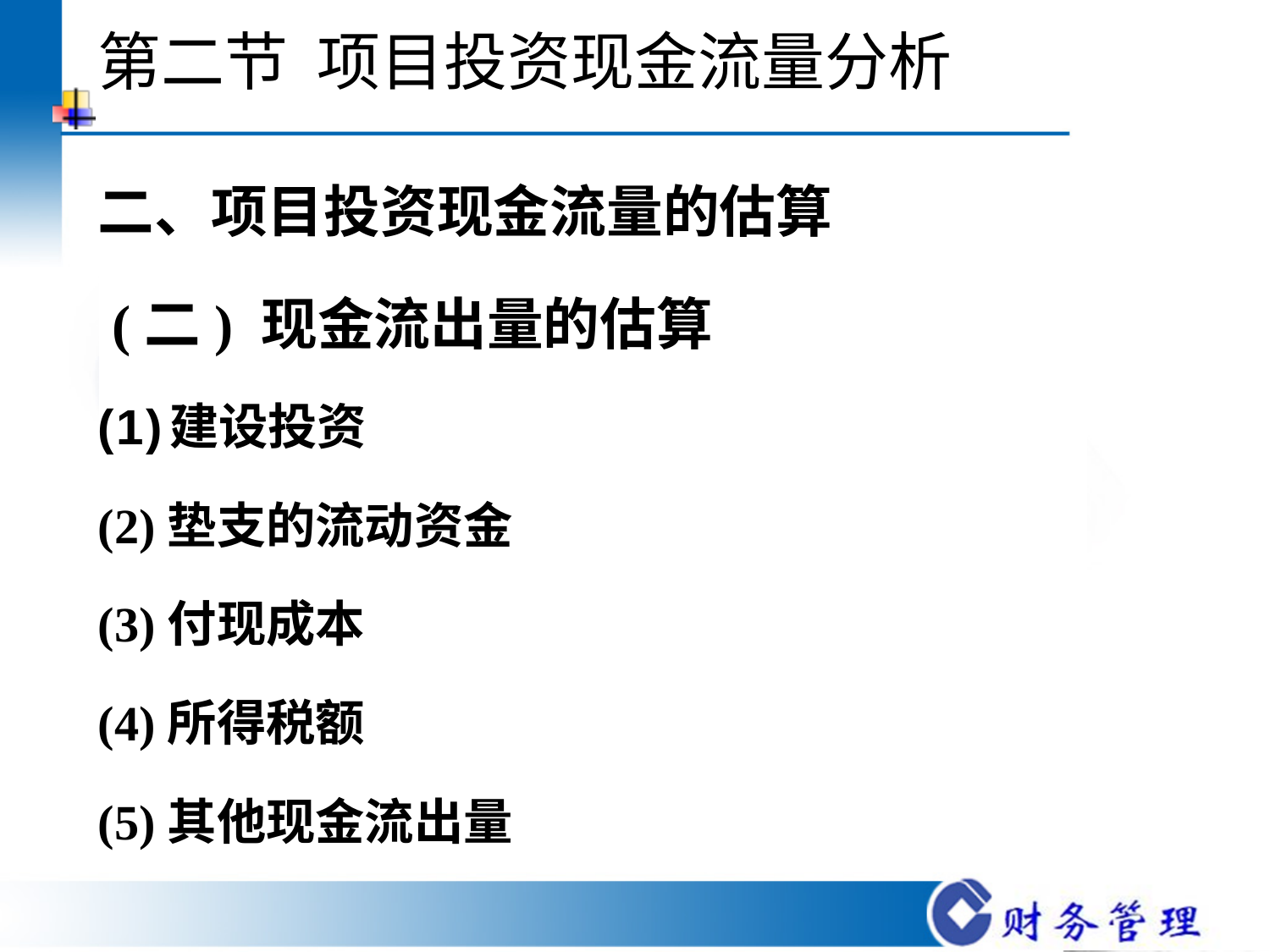

# 第二节  项目投资现金流量分析
二、项目投资现金流量的估算
 (二) 现金流出量的估算
建设投资
(2)垫支的流动资金
(3)付现成本
(4)所得税额
(5)其他现金流出量
7